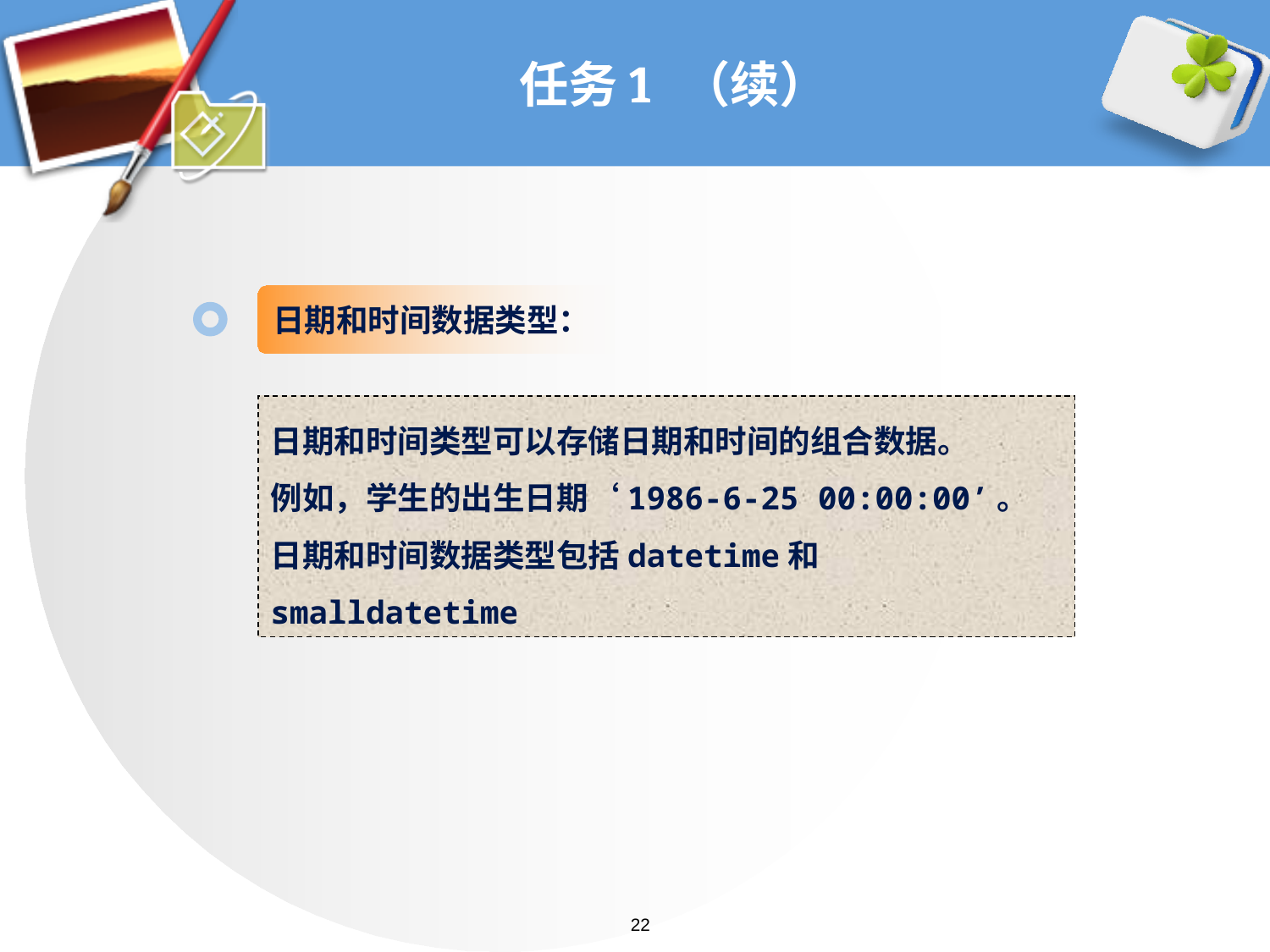

# 任务1  （续）
日期和时间数据类型：

日期和时间类型可以存储日期和时间的组合数据。
例如，学生的出生日期‘1986-6-25 00:00:00’。
日期和时间数据类型包括datetime和smalldatetime
22